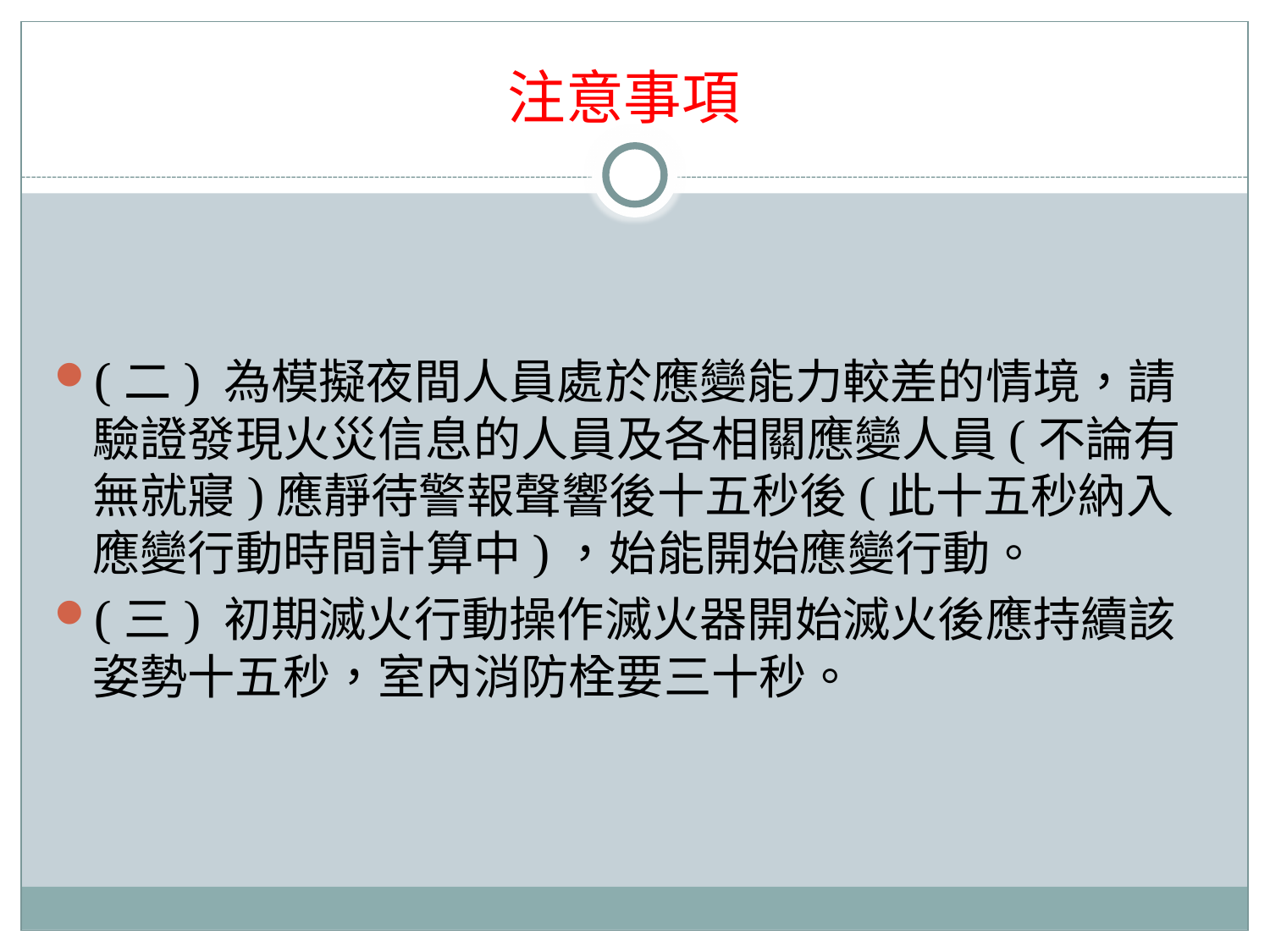

# 注意事項

(二) 為模擬夜間人員處於應變能力較差的情境，請驗證發現火災信息的人員及各相關應變人員(不論有無就寢)應靜待警報聲響後十五秒後(此十五秒納入應變行動時間計算中)，始能開始應變行動。
(三) 初期滅火行動操作滅火器開始滅火後應持續該姿勢十五秒，室內消防栓要三十秒。